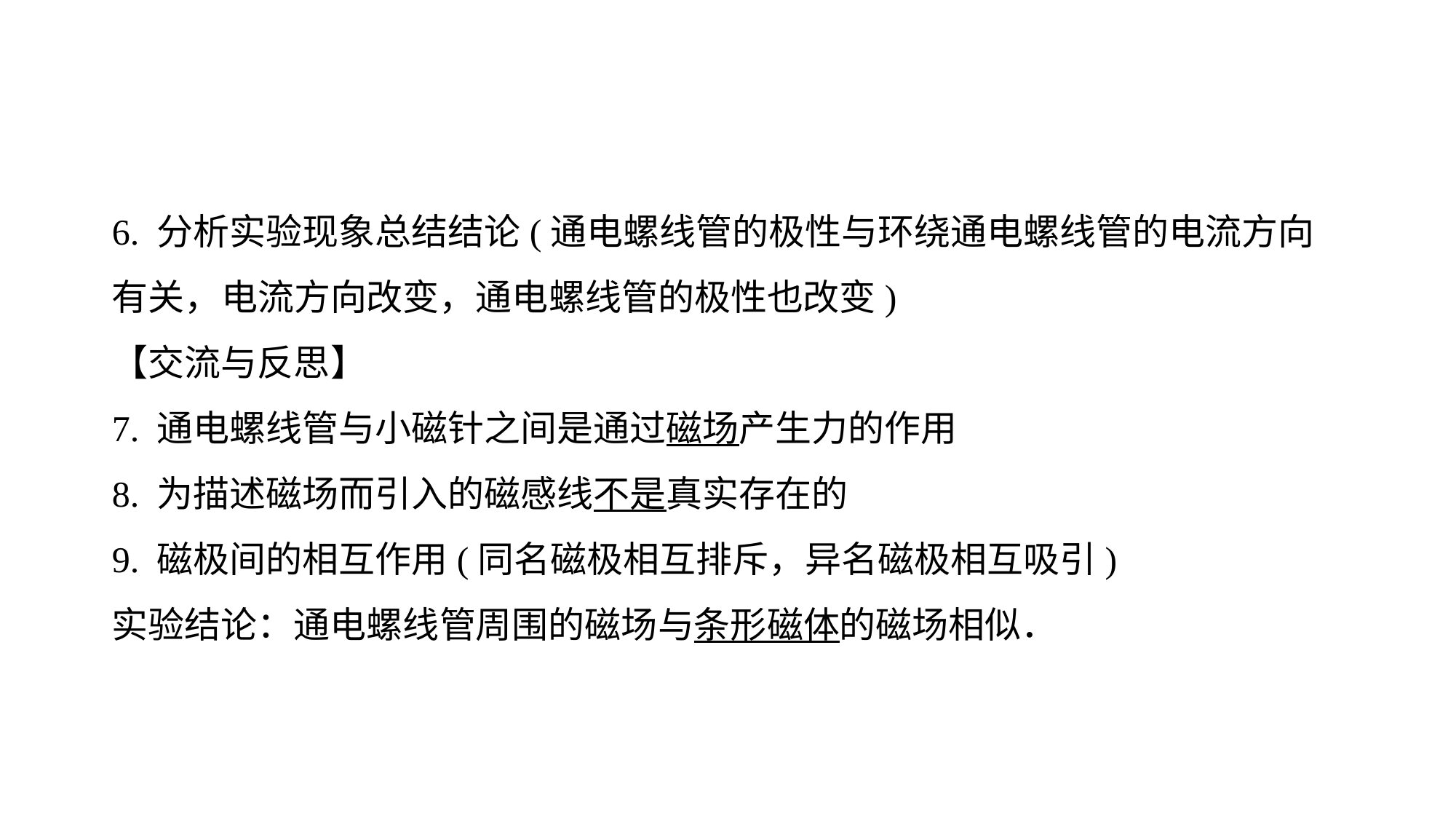

6. 分析实验现象总结结论(通电螺线管的极性与环绕通电螺线管的电流方向有关，电流方向改变，通电螺线管的极性也改变)
【交流与反思】
7. 通电螺线管与小磁针之间是通过磁场产生力的作用
8. 为描述磁场而引入的磁感线不是真实存在的
9. 磁极间的相互作用(同名磁极相互排斥，异名磁极相互吸引)
实验结论：通电螺线管周围的磁场与条形磁体的磁场相似．